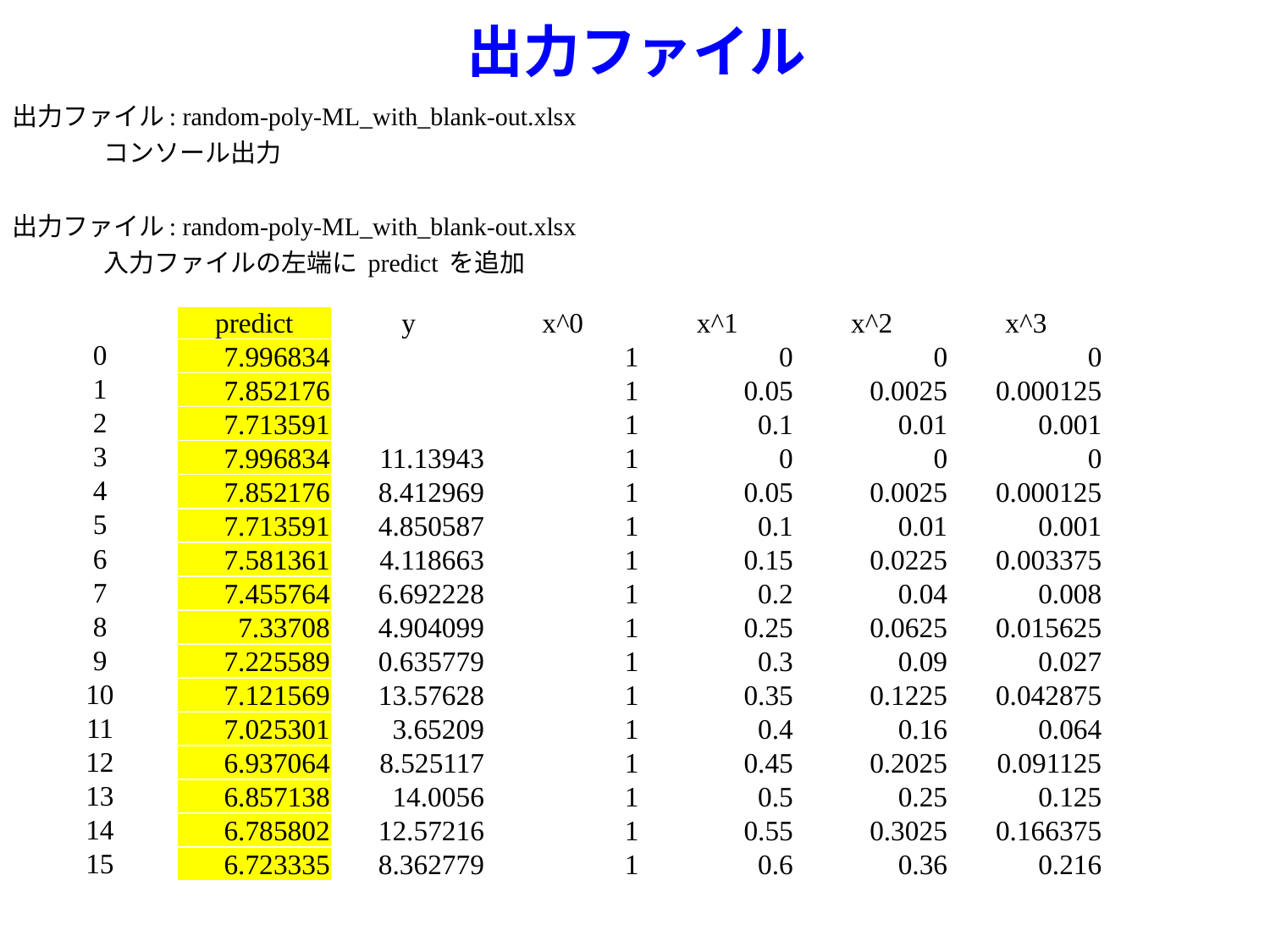

出力ファイル
出力ファイル: random-poly-ML_with_blank-out.xlsx
	コンソール出力

出力ファイル: random-poly-ML_with_blank-out.xlsx
	入力ファイルの左端に predict を追加

|  | predict | y | x^0 | x^1 | x^2 | x^3 |
| --- | --- | --- | --- | --- | --- | --- |
| 0 | 7.996834 |  | 1 | 0 | 0 | 0 |
| 1 | 7.852176 |  | 1 | 0.05 | 0.0025 | 0.000125 |
| 2 | 7.713591 |  | 1 | 0.1 | 0.01 | 0.001 |
| 3 | 7.996834 | 11.13943 | 1 | 0 | 0 | 0 |
| 4 | 7.852176 | 8.412969 | 1 | 0.05 | 0.0025 | 0.000125 |
| 5 | 7.713591 | 4.850587 | 1 | 0.1 | 0.01 | 0.001 |
| 6 | 7.581361 | 4.118663 | 1 | 0.15 | 0.0225 | 0.003375 |
| 7 | 7.455764 | 6.692228 | 1 | 0.2 | 0.04 | 0.008 |
| 8 | 7.33708 | 4.904099 | 1 | 0.25 | 0.0625 | 0.015625 |
| 9 | 7.225589 | 0.635779 | 1 | 0.3 | 0.09 | 0.027 |
| 10 | 7.121569 | 13.57628 | 1 | 0.35 | 0.1225 | 0.042875 |
| 11 | 7.025301 | 3.65209 | 1 | 0.4 | 0.16 | 0.064 |
| 12 | 6.937064 | 8.525117 | 1 | 0.45 | 0.2025 | 0.091125 |
| 13 | 6.857138 | 14.0056 | 1 | 0.5 | 0.25 | 0.125 |
| 14 | 6.785802 | 12.57216 | 1 | 0.55 | 0.3025 | 0.166375 |
| 15 | 6.723335 | 8.362779 | 1 | 0.6 | 0.36 | 0.216 |